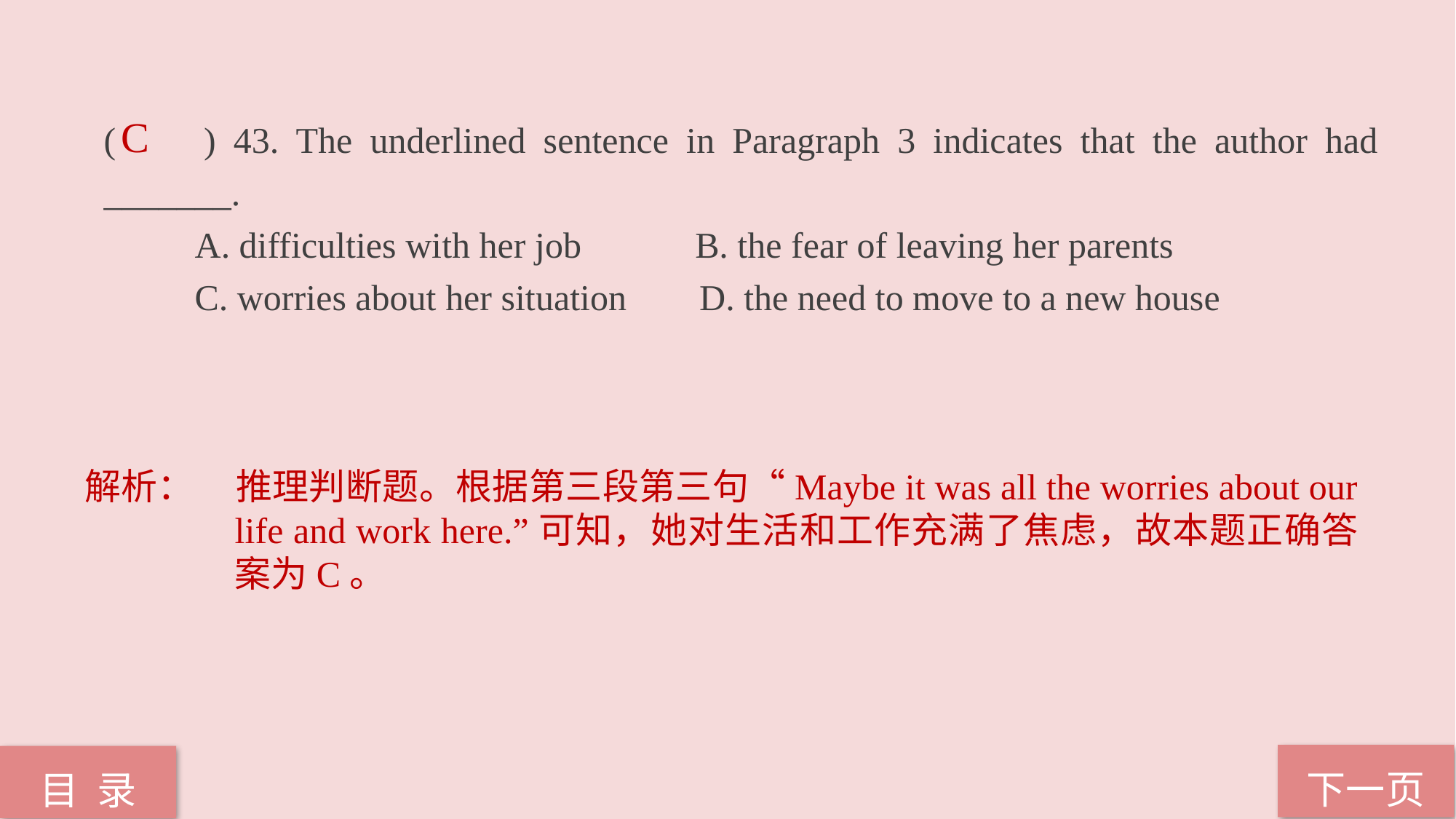

(     ) 43. The underlined sentence in Paragraph 3 indicates that the author had _______.
          A. difficulties with her job 	     B. the fear of leaving her parents
          C. worries about her situation        D. the need to move to a new house
C
解析：	推理判断题。根据第三段第三句“Maybe it was all the worries about our life and work here.”可知，她对生活和工作充满了焦虑，故本题正确答案为C。